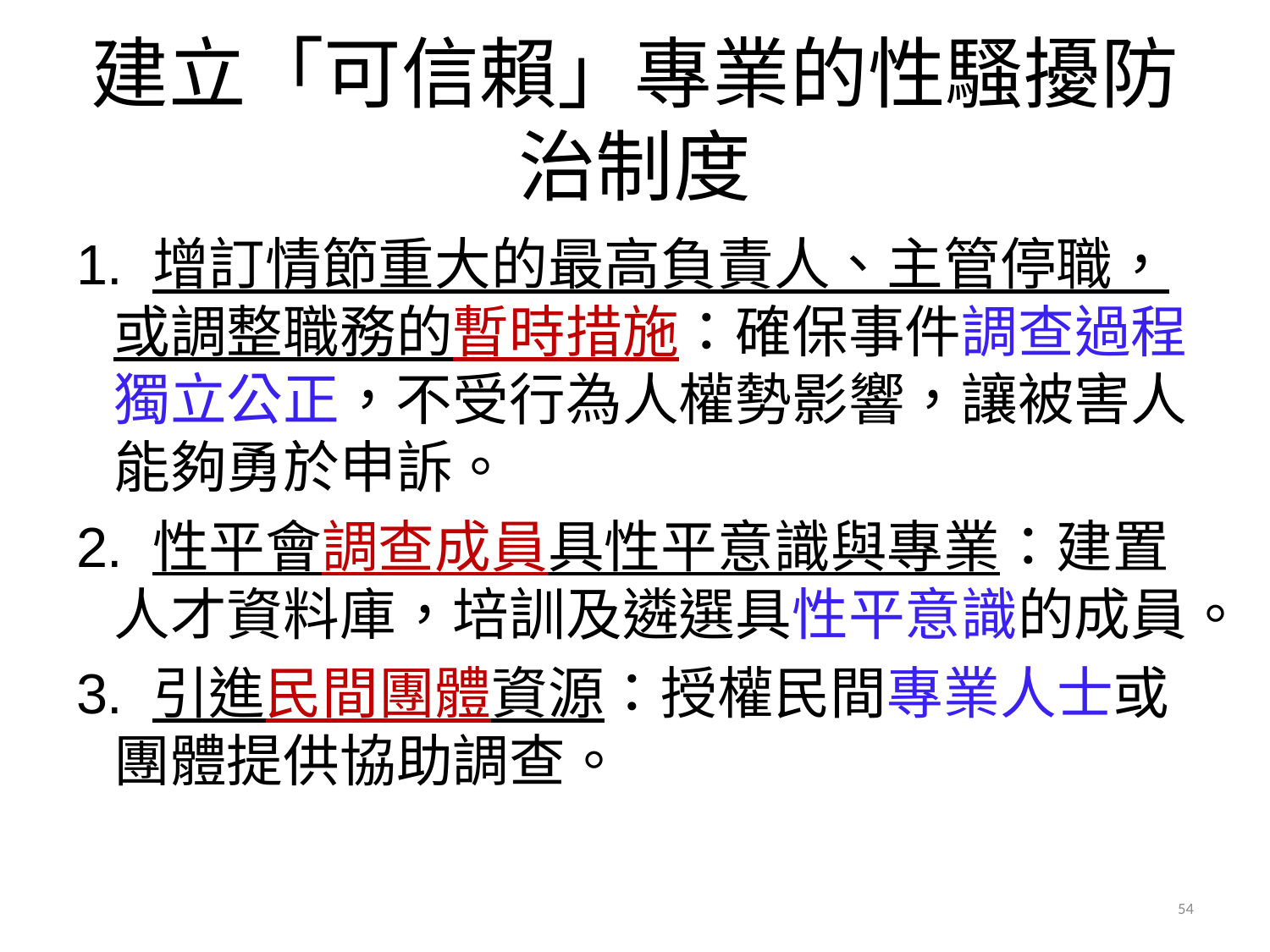

# 建立「可信賴」專業的性騷擾防治制度
1. 增訂情節重大的最高負責人、主管停職，或調整職務的暫時措施：確保事件調查過程獨立公正，不受行為人權勢影響，讓被害人能夠勇於申訴。
2. 性平會調查成員具性平意識與專業：建置人才資料庫，培訓及遴選具性平意識的成員。
3. 引進民間團體資源：授權民間專業人士或團體提供協助調查。

54